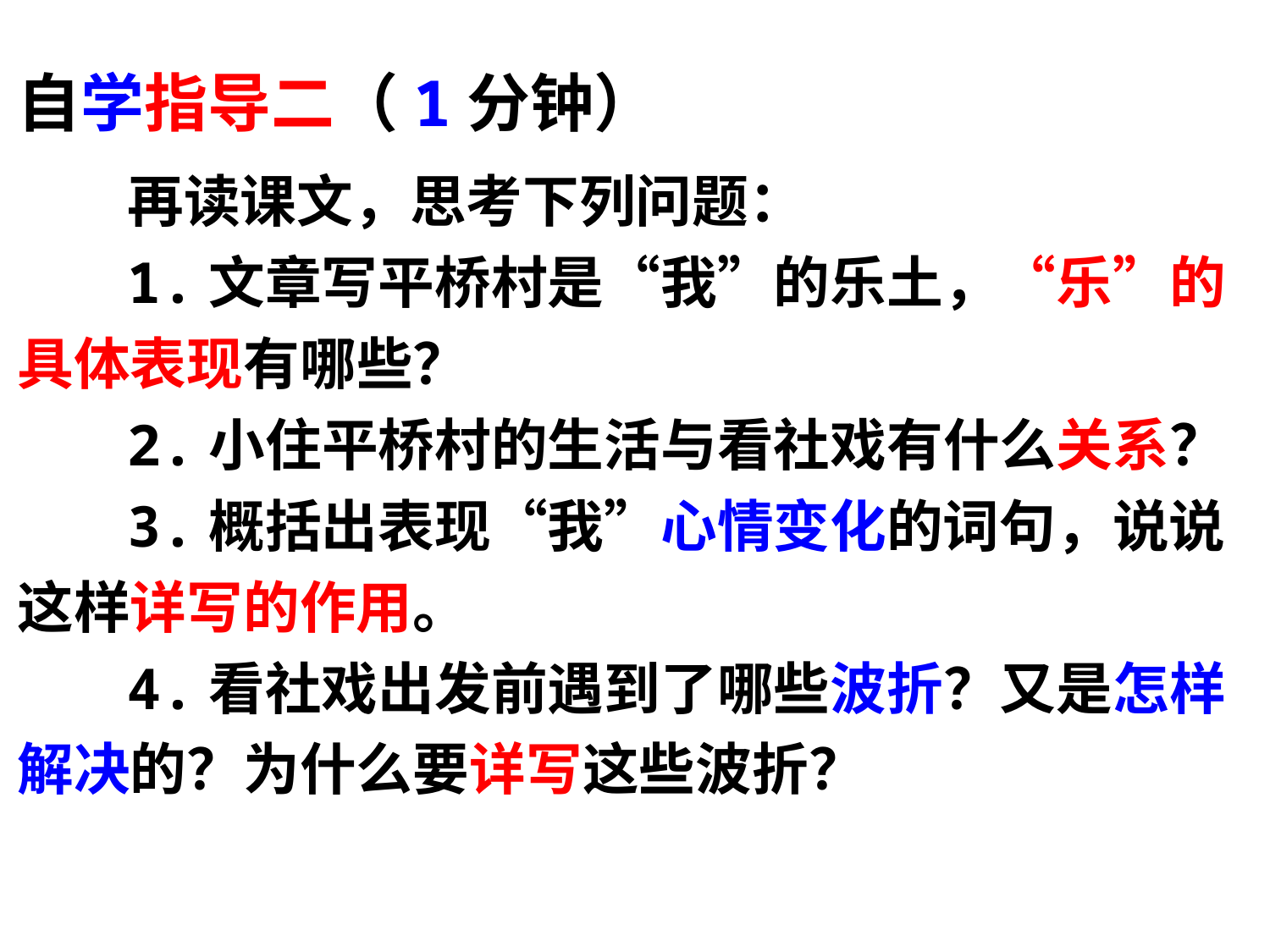

自学指导二（1分钟）
再读课文，思考下列问题：
1.文章写平桥村是“我”的乐土，“乐”的具体表现有哪些？
2.小住平桥村的生活与看社戏有什么关系？
3.概括出表现“我”心情变化的词句，说说这样详写的作用。
4.看社戏出发前遇到了哪些波折？又是怎样解决的？为什么要详写这些波折？